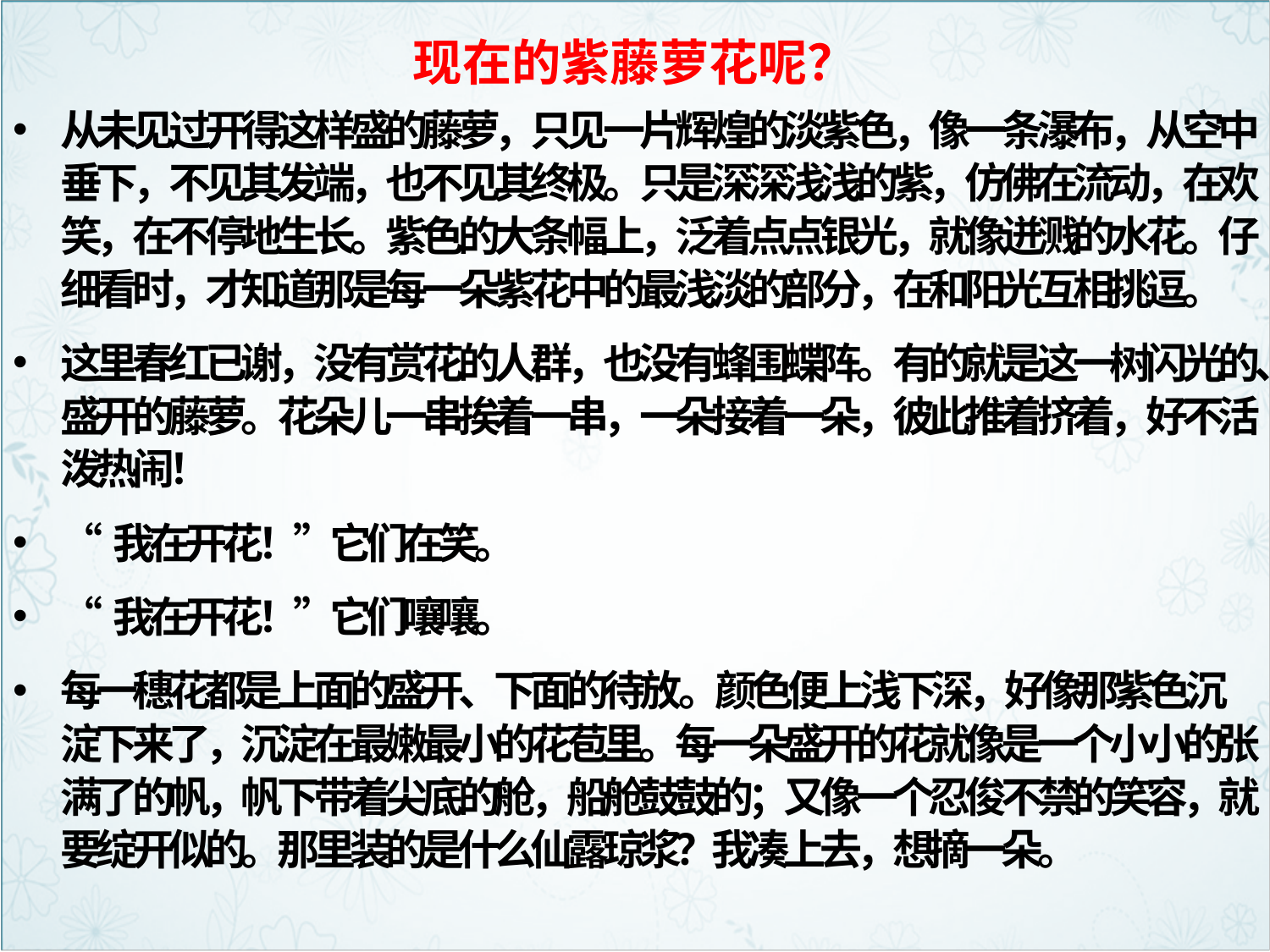

# 现在的紫藤萝花呢？
从未见过开得这样盛的藤萝，只见一片辉煌的淡紫色，像一条瀑布，从空中垂下，不见其发端，也不见其终极。只是深深浅浅的紫，仿佛在流动，在欢笑，在不停地生长。紫色的大条幅上，泛着点点银光，就像迸溅的水花。仔细看时，才知道那是每一朵紫花中的最浅淡的部分，在和阳光互相挑逗。
这里春红已谢，没有赏花的人群，也没有蜂围蝶阵。有的就是这一树闪光的、盛开的藤萝。花朵儿一串挨着一串，一朵接着一朵，彼此推着挤着，好不活泼热闹！
“我在开花！”它们在笑。
“我在开花！”它们嚷嚷。
每一穗花都是上面的盛开、下面的待放 。颜色便上浅下深，好像那紫色沉淀下来了，沉淀在最嫩最小的花苞里。每一朵盛开的花就像是一个小小的张满了的帆，帆下带着尖底的舱，船舱鼓鼓的；又像一个忍俊不禁的笑容，就要绽开似的。那里装的是什么仙露琼浆？我凑上去，想摘一朵。